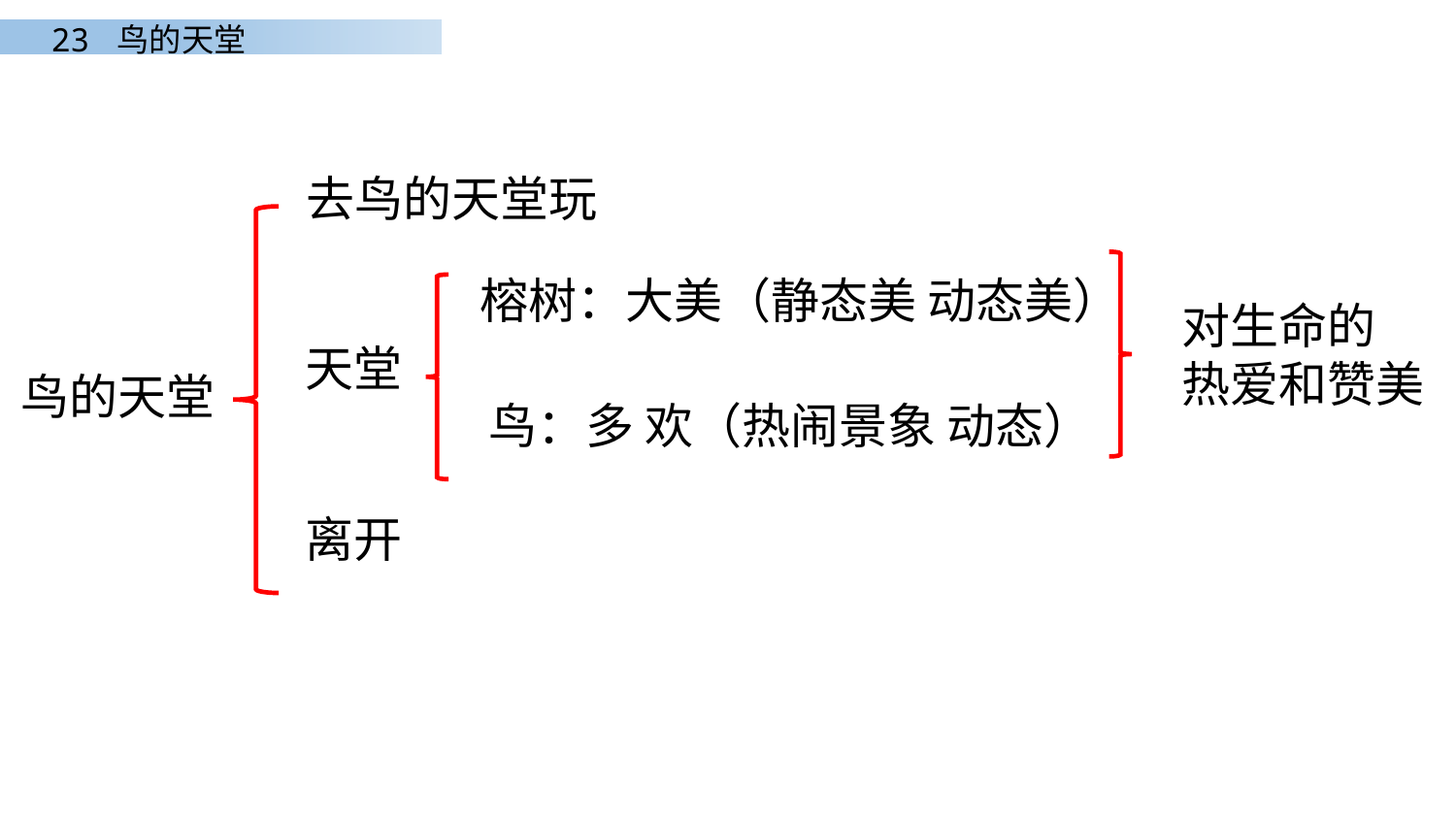

去鸟的天堂玩

榕树：大美（静态美 动态美）

对生命的
热爱和赞美
天堂
鸟的天堂
鸟：多 欢（热闹景象 动态）
离开